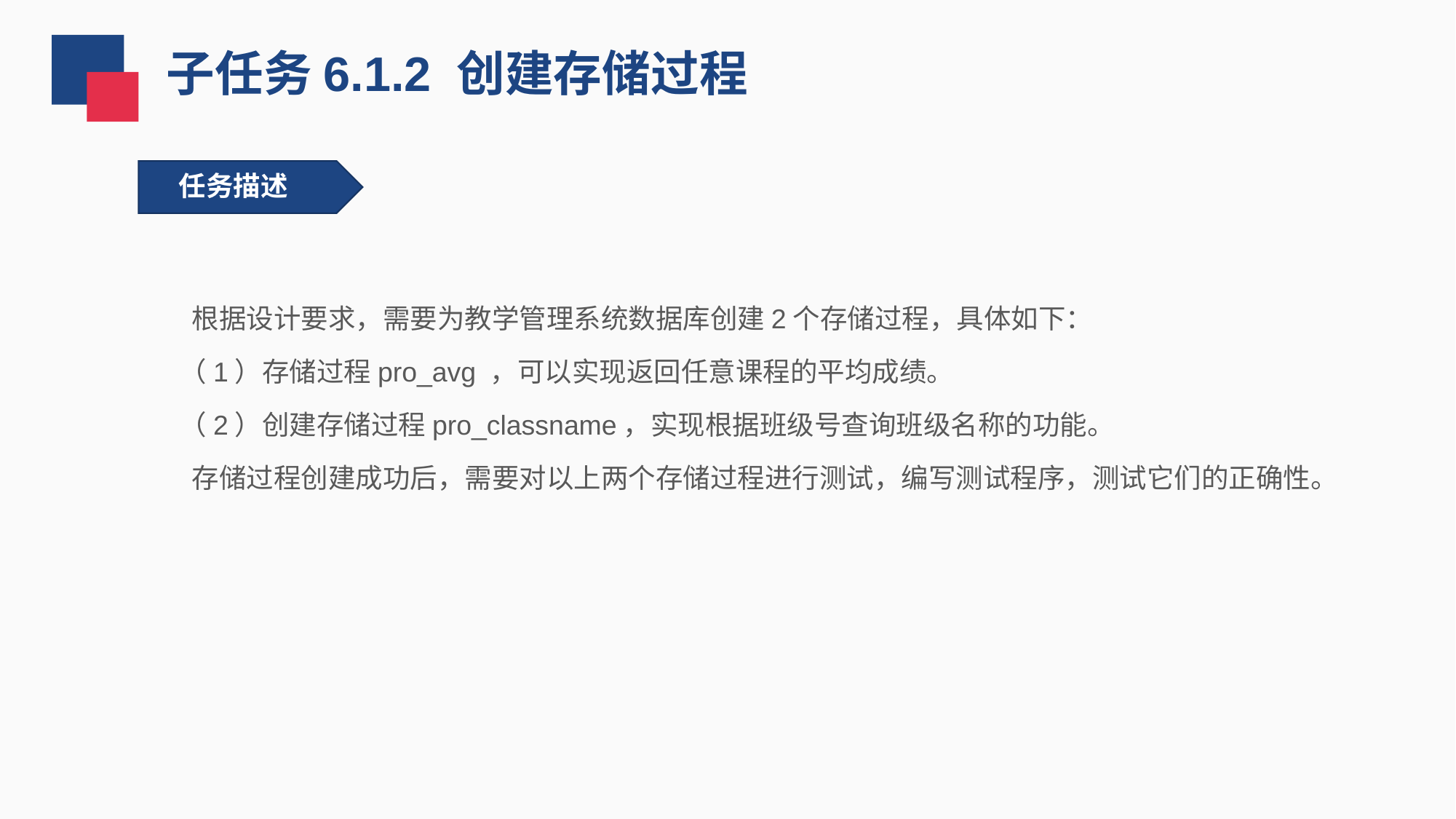

子任务6.1.2 创建存储过程

任务描述
      根据设计要求，需要为教学管理系统数据库创建2个存储过程，具体如下：
    （1）存储过程pro_avg ，可以实现返回任意课程的平均成绩。
    （2）创建存储过程pro_classname，实现根据班级号查询班级名称的功能。
      存储过程创建成功后，需要对以上两个存储过程进行测试，编写测试程序，测试它们的正确性。